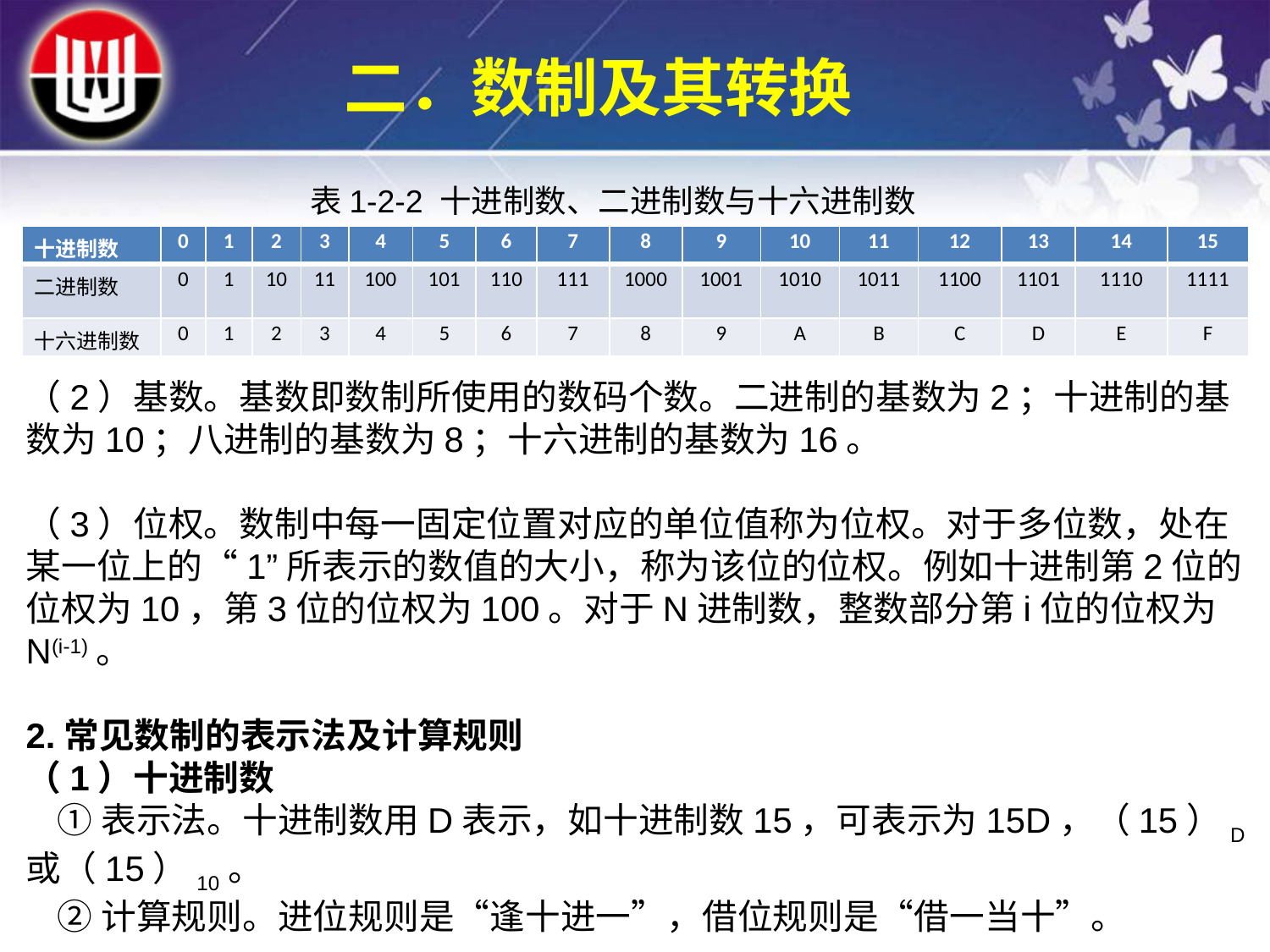

二．数制及其转换
表1-2-2 十进制数、二进制数与十六进制数
| 十进制数 | 0 | 1 | 2 | 3 | 4 | 5 | 6 | 7 | 8 | 9 | 10 | 11 | 12 | 13 | 14 | 15 |
| --- | --- | --- | --- | --- | --- | --- | --- | --- | --- | --- | --- | --- | --- | --- | --- | --- |
| 二进制数 | 0 | 1 | 10 | 11 | 100 | 101 | 110 | 111 | 1000 | 1001 | 1010 | 1011 | 1100 | 1101 | 1110 | 1111 |
| 十六进制数 | 0 | 1 | 2 | 3 | 4 | 5 | 6 | 7 | 8 | 9 | A | B | C | D | E | F |
（2）基数。基数即数制所使用的数码个数。二进制的基数为2；十进制的基数为10；八进制的基数为8；十六进制的基数为16。

（3）位权。数制中每一固定位置对应的单位值称为位权。对于多位数，处在某一位上的“1”所表示的数值的大小，称为该位的位权。例如十进制第2位的位权为10，第3位的位权为100。对于N进制数，整数部分第i位的位权为N(i-1)。

2.常见数制的表示法及计算规则
（1）十进制数
    ①表示法。十进制数用D表示，如十进制数15，可表示为15D，（15）D或（15）10。
    ②计算规则。进位规则是“逢十进一”，借位规则是“借一当十”。